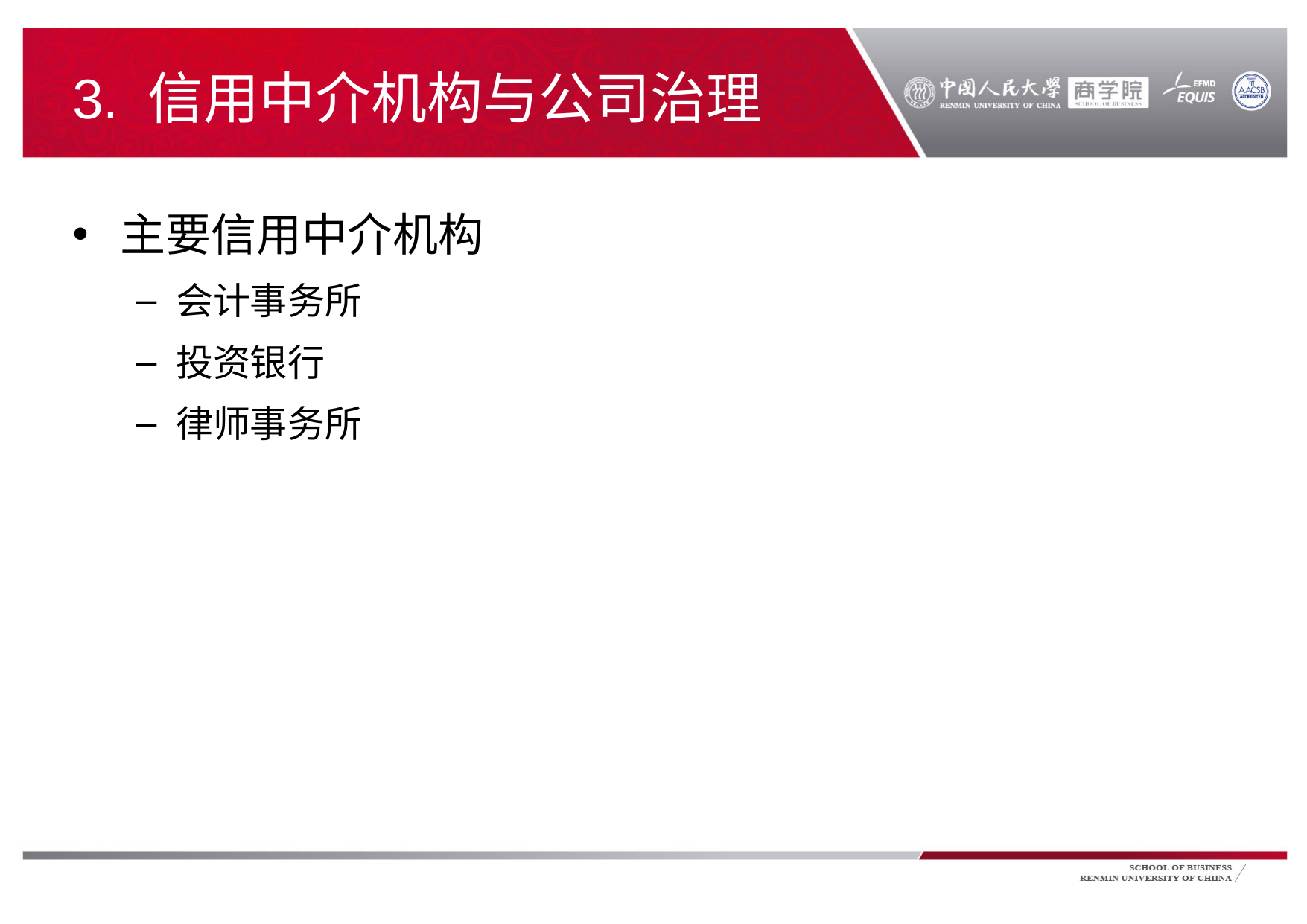

# 3. 信用中介机构与公司治理
主要信用中介机构
会计事务所
投资银行
律师事务所